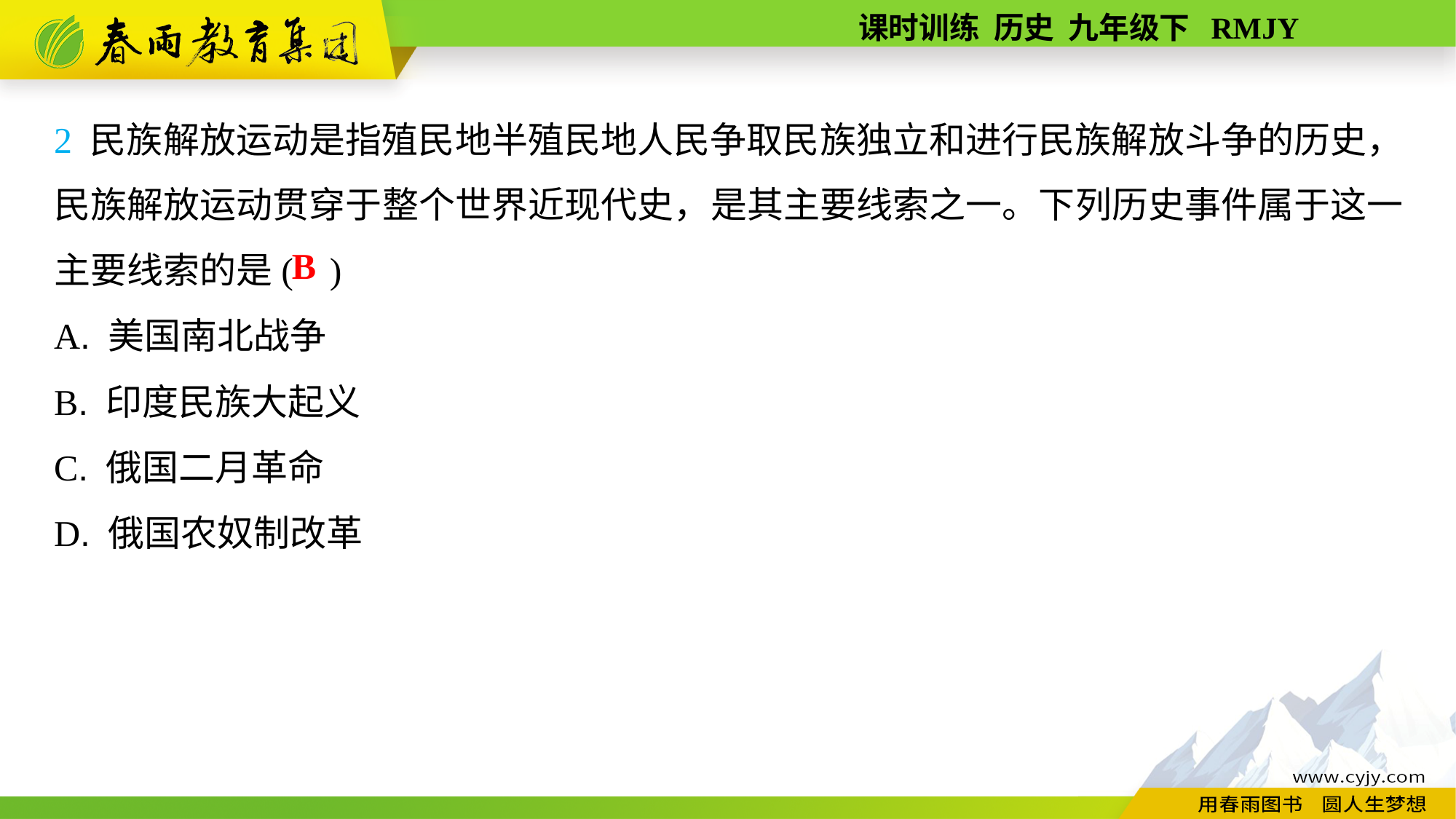

2 民族解放运动是指殖民地半殖民地人民争取民族独立和进行民族解放斗争的历史，民族解放运动贯穿于整个世界近现代史，是其主要线索之一。下列历史事件属于这一主要线索的是(    )
A. 美国南北战争
B. 印度民族大起义
C. 俄国二月革命
D. 俄国农奴制改革
B